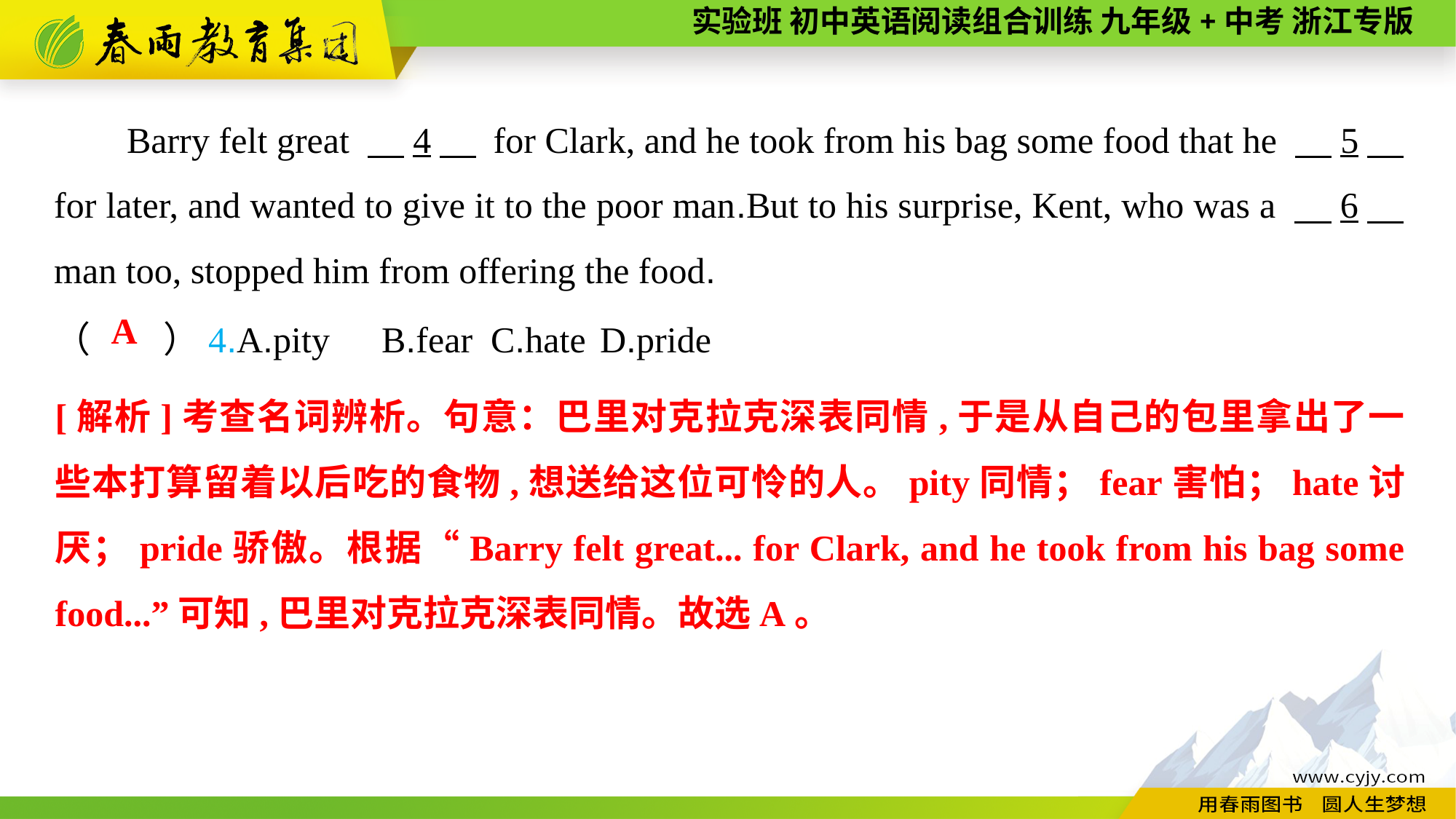

Barry felt great 　4　 for Clark, and he took from his bag some food that he 　5　 for later, and wanted to give it to the poor man.But to his surprise, Kent, who was a 　6　 man too, stopped him from offering the food.
（　　）4.A.pity	B.fear	C.hate	D.pride
A
[解析]考查名词辨析。句意：巴里对克拉克深表同情,于是从自己的包里拿出了一些本打算留着以后吃的食物,想送给这位可怜的人。pity同情；fear害怕；hate讨厌；pride骄傲。根据“Barry felt great... for Clark, and he took from his bag some food...”可知,巴里对克拉克深表同情。故选A。